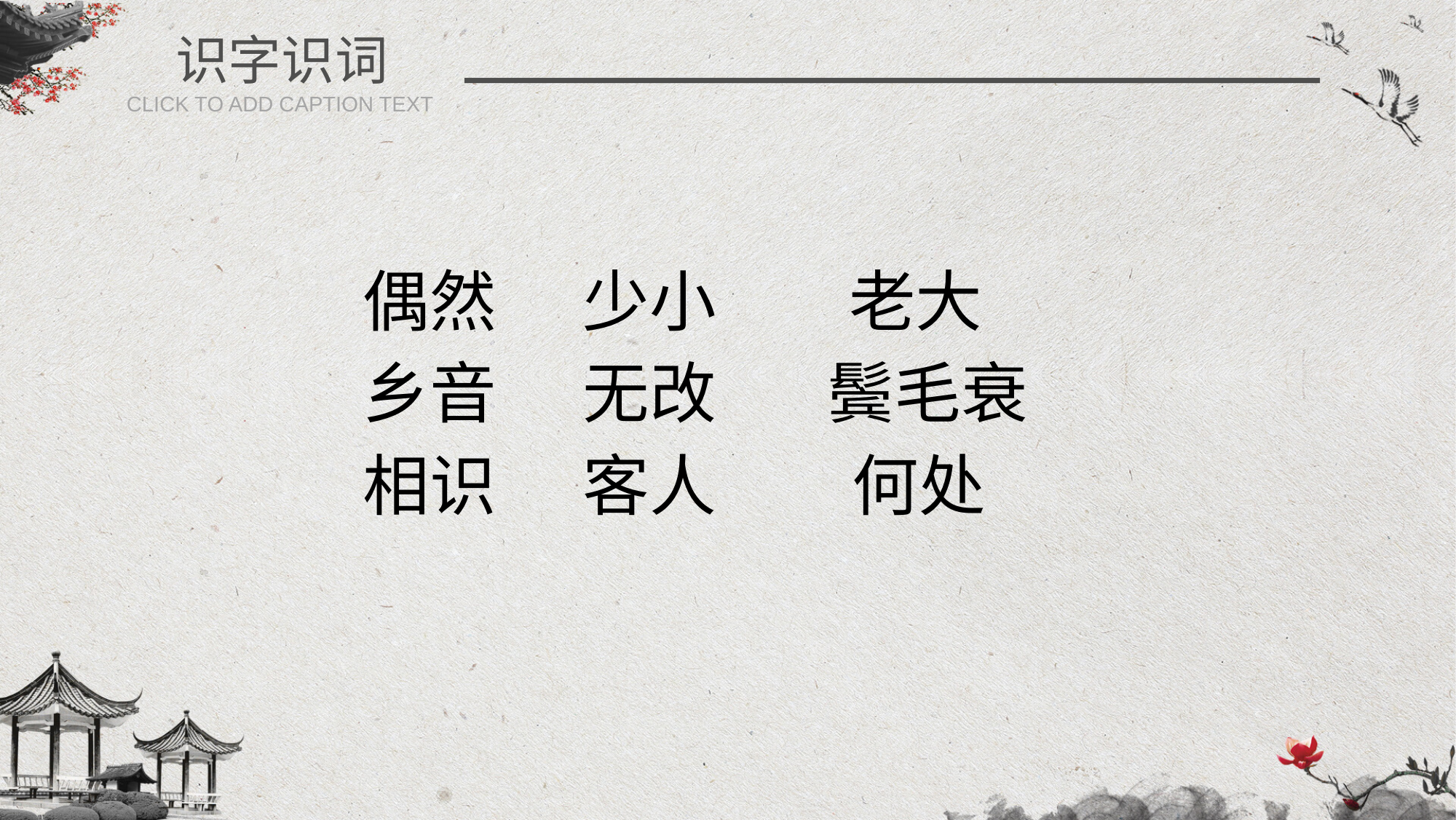

识字识词

CLICK TO ADD CAPTION TEXT
偶然
少小
老大
乡音
无改
鬓毛衰
相识
客人
何处